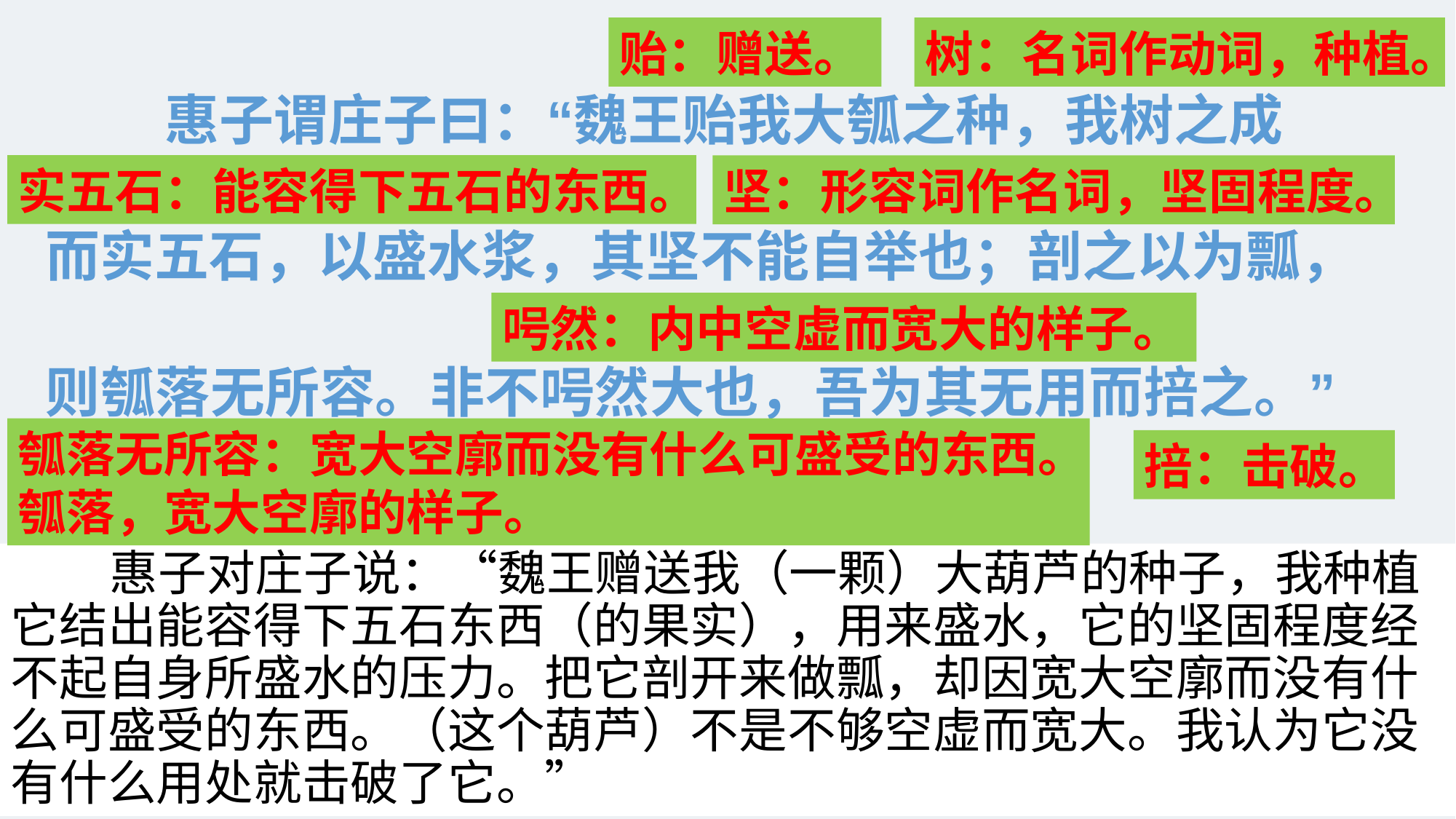

贻：赠送。
树：名词作动词，种植。
       惠子谓庄子曰：“魏王贻我大瓠之种，我树之成

而实五石，以盛水浆，其坚不能自举也；剖之以为瓢，

则瓠落无所容。非不呺然大也，吾为其无用而掊之。”
实五石：能容得下五石的东西。
坚：形容词作名词，坚固程度。
呺然：内中空虚而宽大的样子。
瓠落无所容：宽大空廓而没有什么可盛受的东西。瓠落，宽大空廓的样子。
掊：击破。
        惠子对庄子说：“魏王赠送我（一颗）大葫芦的种子，我种植它结出能容得下五石东西（的果实），用来盛水，它的坚固程度经不起自身所盛水的压力。把它剖开来做瓢，却因宽大空廓而没有什么可盛受的东西。（这个葫芦）不是不够空虚而宽大。我认为它没有什么用处就击破了它。”